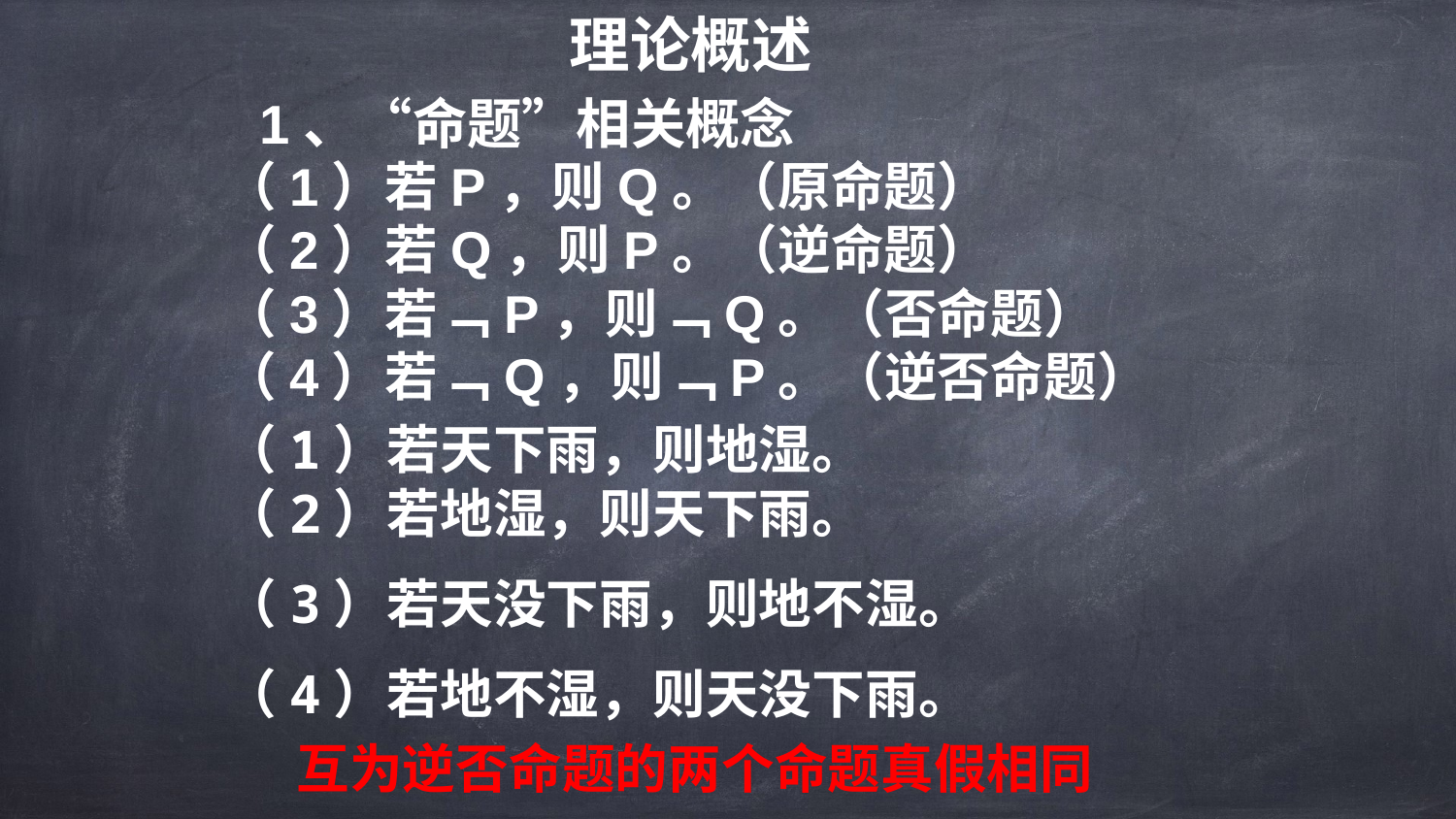

理论概述
1、“命题”相关概念
（1）若P，则Q。（原命题）
（2）若Q，则P。（逆命题）
（3）若﹁P，则﹁Q。（否命题）
（4）若﹁Q，则﹁P。（逆否命题）
（1）若天下雨，则地湿。         （2）若地湿，则天下雨。
（3）若天没下雨，则地不湿。
（4）若地不湿，则天没下雨。
互为逆否命题的两个命题真假相同